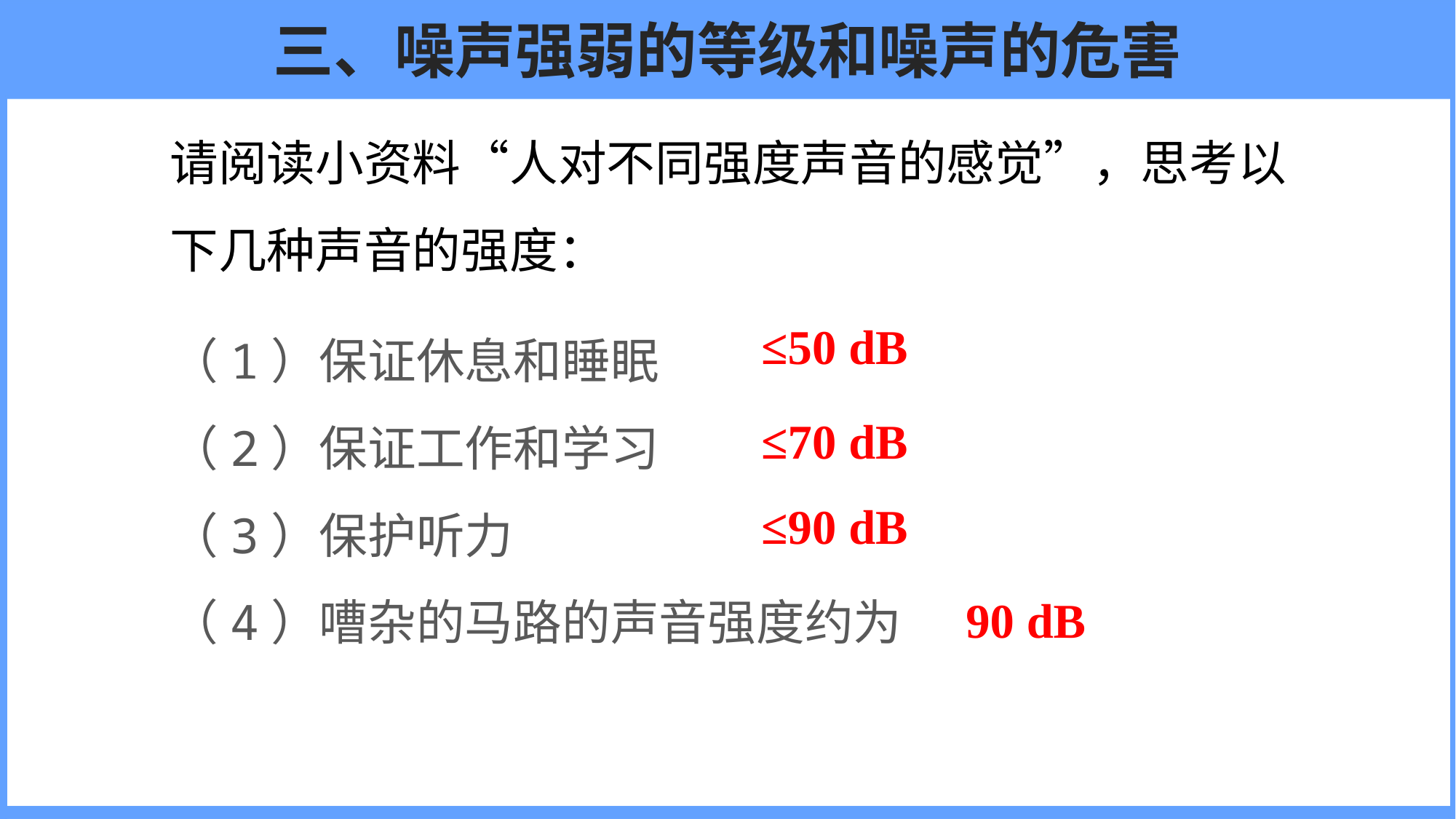

# 三、噪声强弱的等级和噪声的危害
请阅读小资料“人对不同强度声音的感觉”，思考以下几种声音的强度：
（1）保证休息和睡眠
（2）保证工作和学习
（3）保护听力
（4）嘈杂的马路的声音强度约为

≤50 dB
≤70 dB
≤90 dB
90 dB